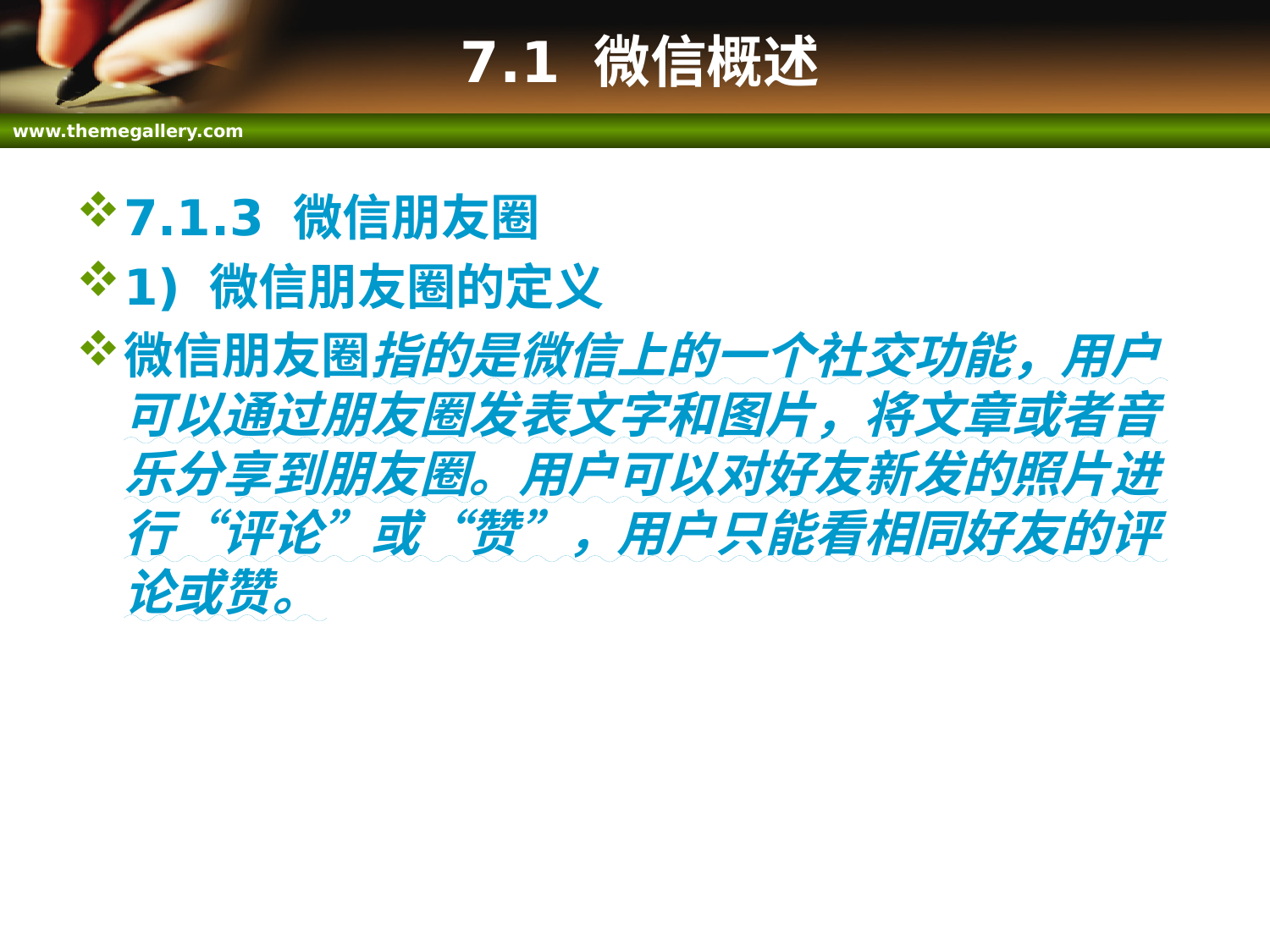

# 7.1 微信概述
7.1.3 微信朋友圈
1) 微信朋友圈的定义
微信朋友圈指的是微信上的一个社交功能，用户可以通过朋友圈发表文字和图片，将文章或者音乐分享到朋友圈。用户可以对好友新发的照片进行“评论”或“赞”，用户只能看相同好友的评论或赞。